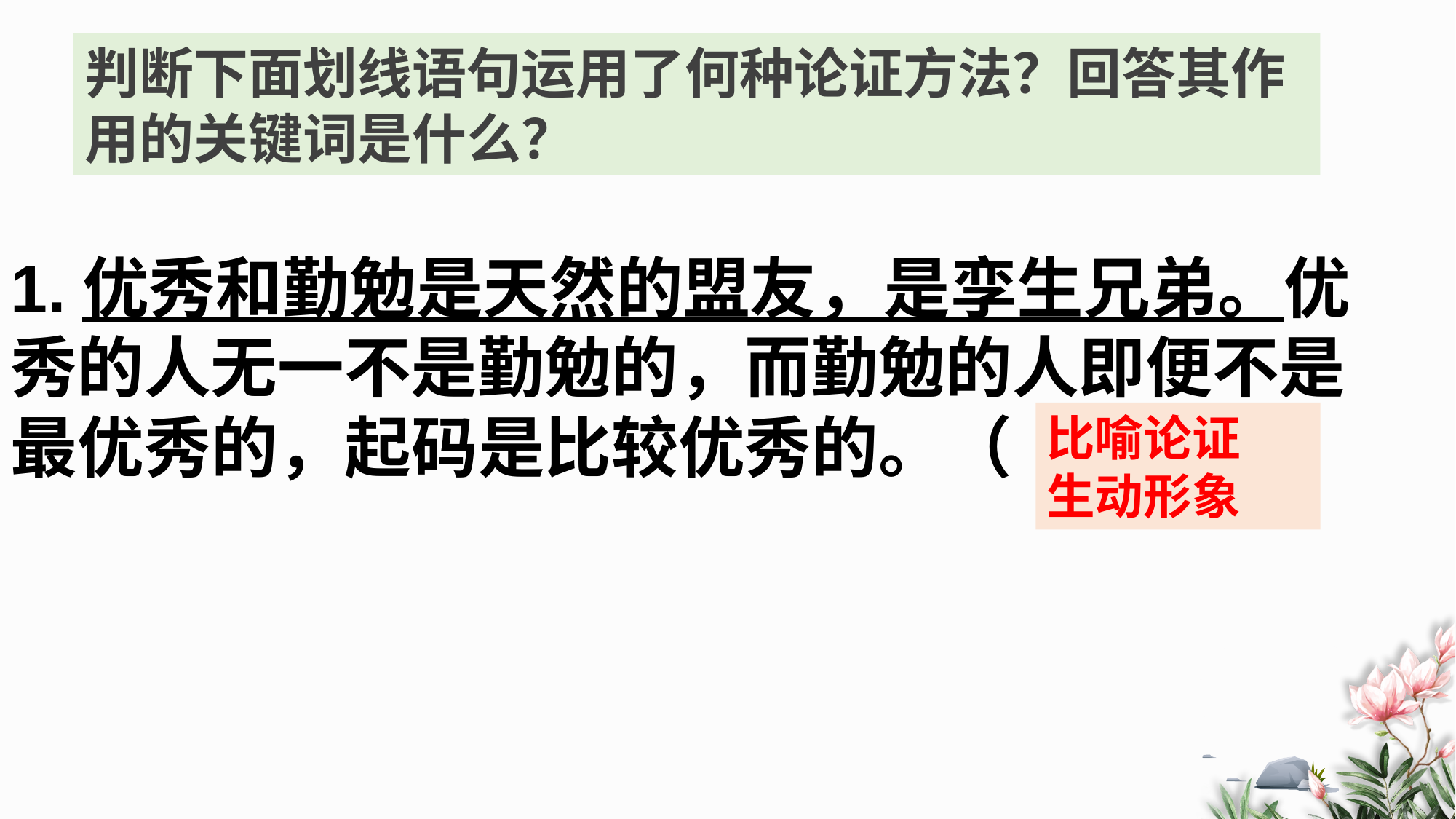

判断下面划线语句运用了何种论证方法？回答其作用的关键词是什么？
1.优秀和勤勉是天然的盟友，是孪生兄弟。优秀的人无一不是勤勉的，而勤勉的人即便不是最优秀的，起码是比较优秀的。（          ）
比喻论证  生动形象